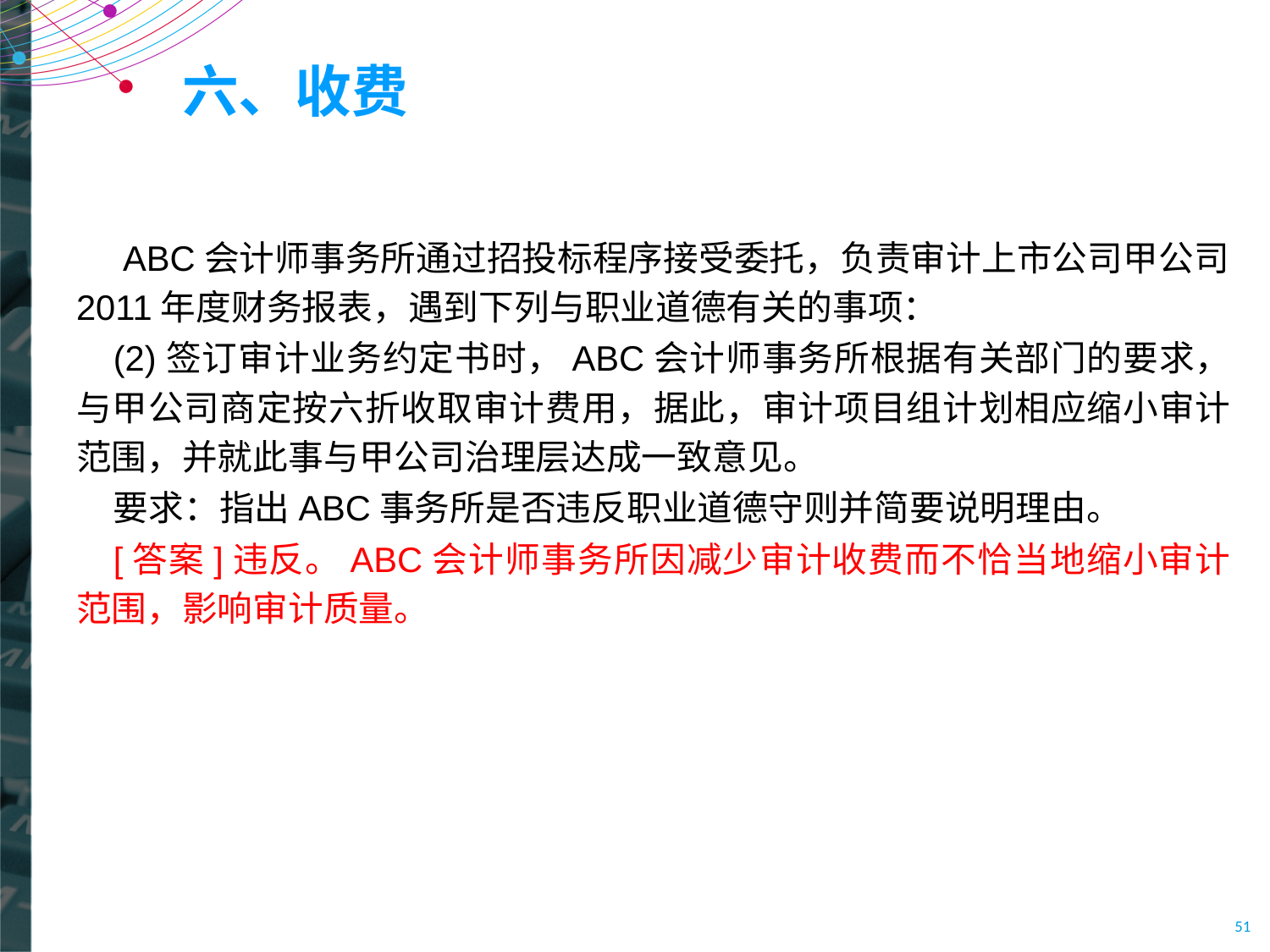

# 六、收费
 ABC会计师事务所通过招投标程序接受委托，负责审计上市公司甲公司2011年度财务报表，遇到下列与职业道德有关的事项：
(2)签订审计业务约定书时，ABC会计师事务所根据有关部门的要求，与甲公司商定按六折收取审计费用，据此，审计项目组计划相应缩小审计范围，并就此事与甲公司治理层达成一致意见。
要求：指出ABC事务所是否违反职业道德守则并简要说明理由。
[答案]违反。ABC会计师事务所因减少审计收费而不恰当地缩小审计范围，影响审计质量。